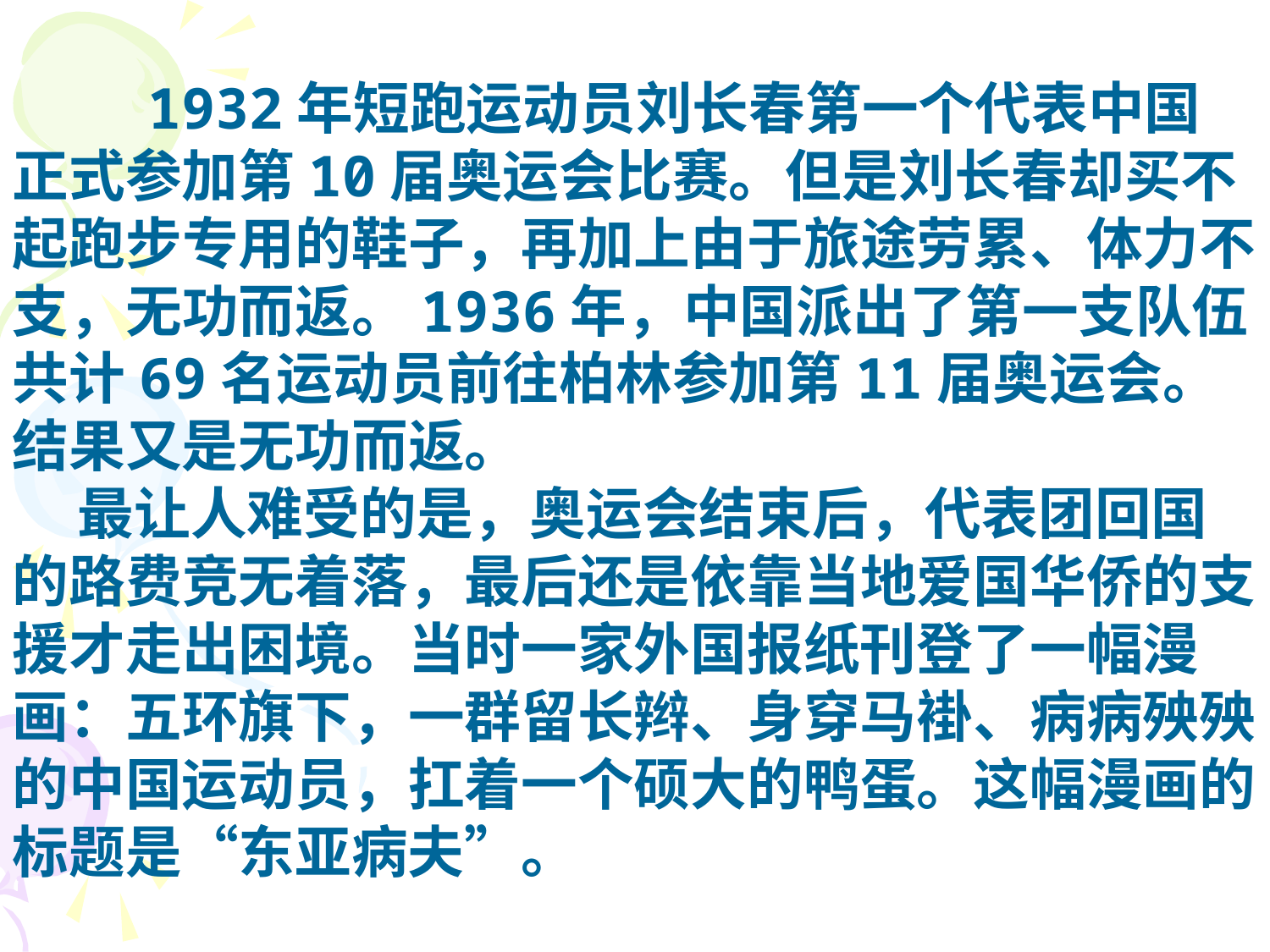

1932年短跑运动员刘长春第一个代表中国正式参加第10届奥运会比赛。但是刘长春却买不起跑步专用的鞋子，再加上由于旅途劳累、体力不支，无功而返。1936年，中国派出了第一支队伍共计69名运动员前往柏林参加第11届奥运会。结果又是无功而返。
    最让人难受的是，奥运会结束后，代表团回国的路费竞无着落，最后还是依靠当地爱国华侨的支援才走出困境。当时一家外国报纸刊登了一幅漫画：五环旗下，一群留长辫、身穿马褂、病病殃殃的中国运动员，扛着一个硕大的鸭蛋。这幅漫画的标题是“东亚病夫”。